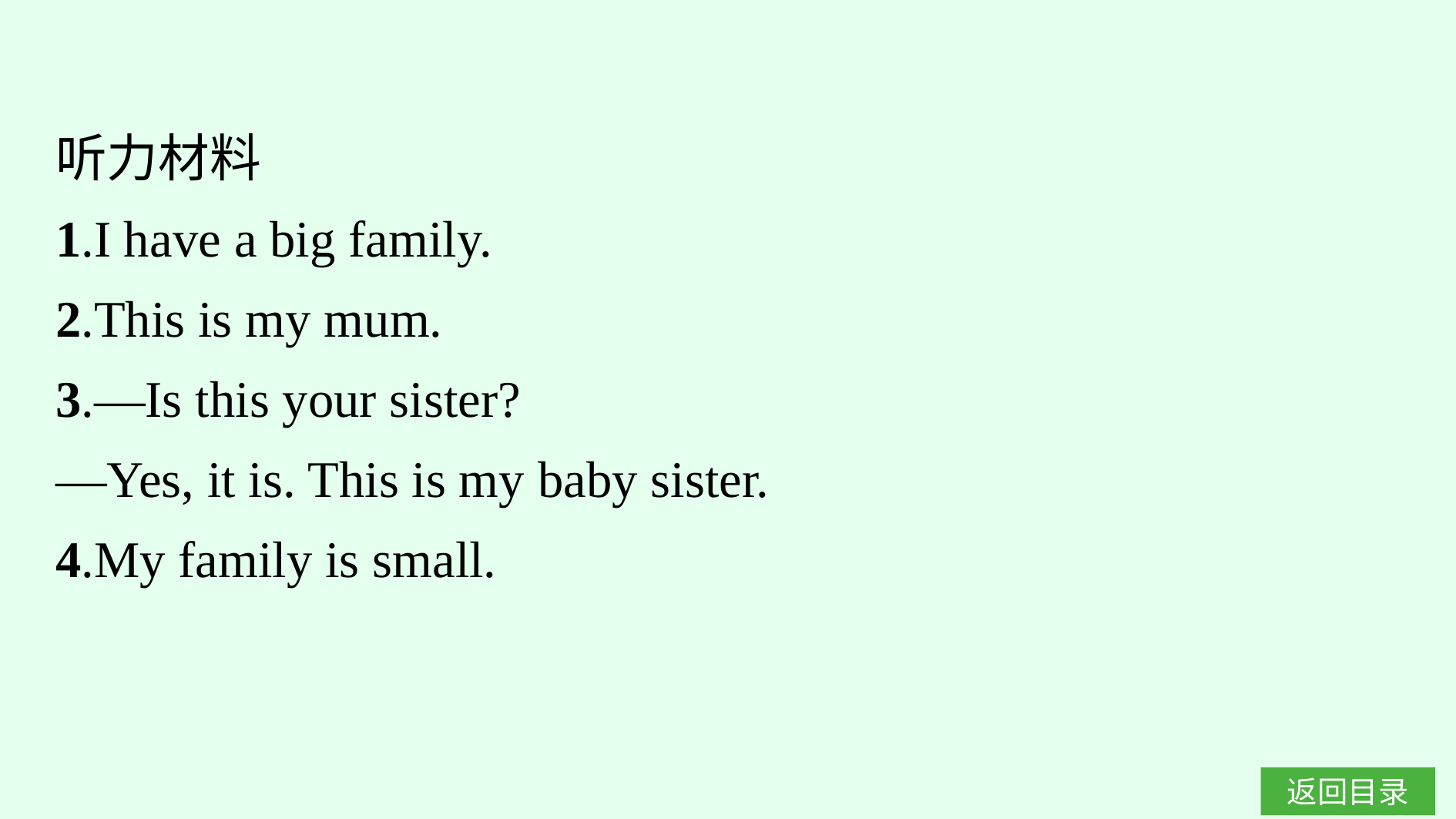

听力材料
1.I have a big family.
2.This is my mum.
3.—Is this your sister?
—Yes, it is. This is my baby sister.
4.My family is small.